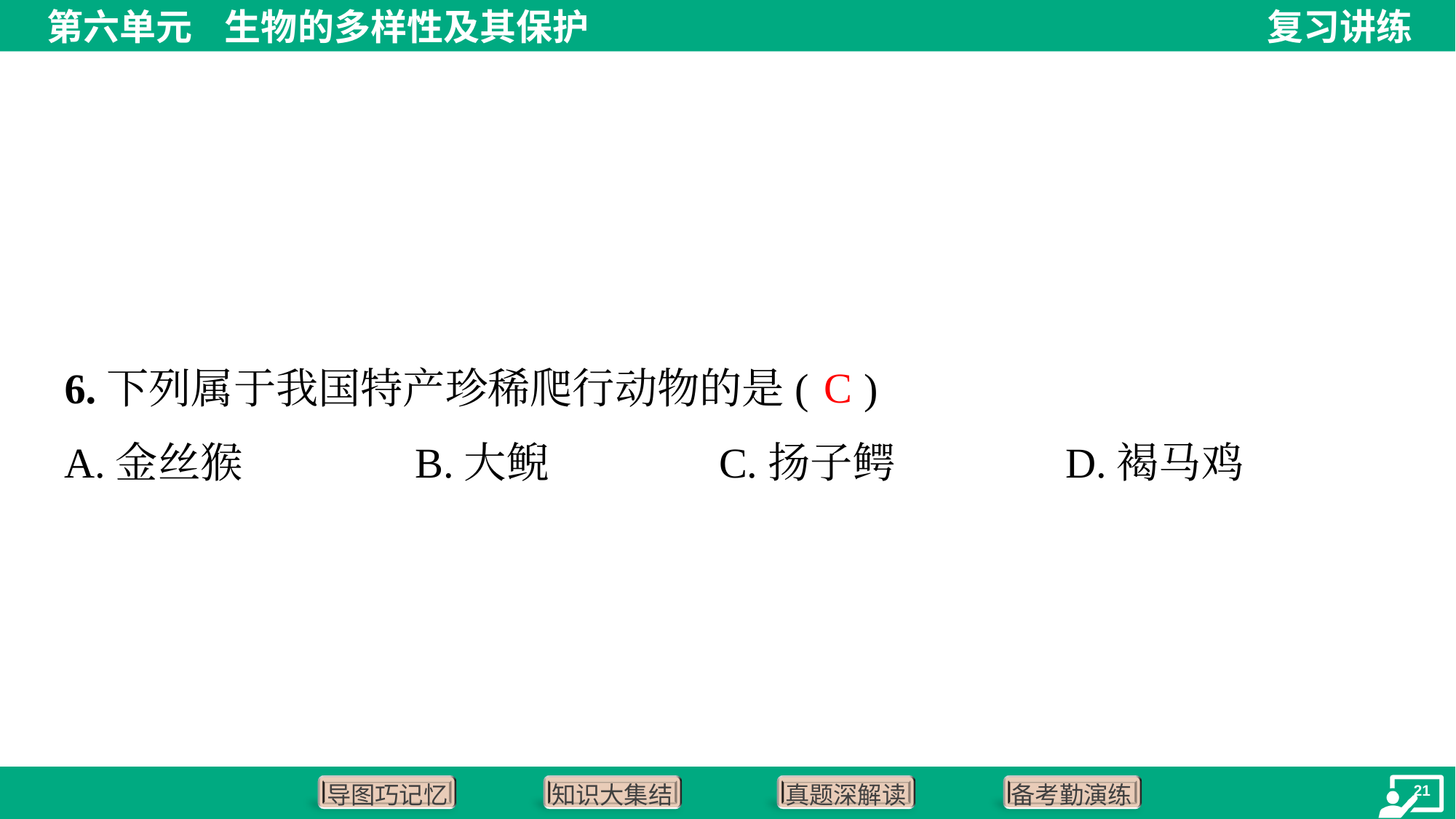

C
6.下列属于我国特产珍稀爬行动物的是(     )
A.金丝猴	B.大鲵	C.扬子鳄	D.褐马鸡